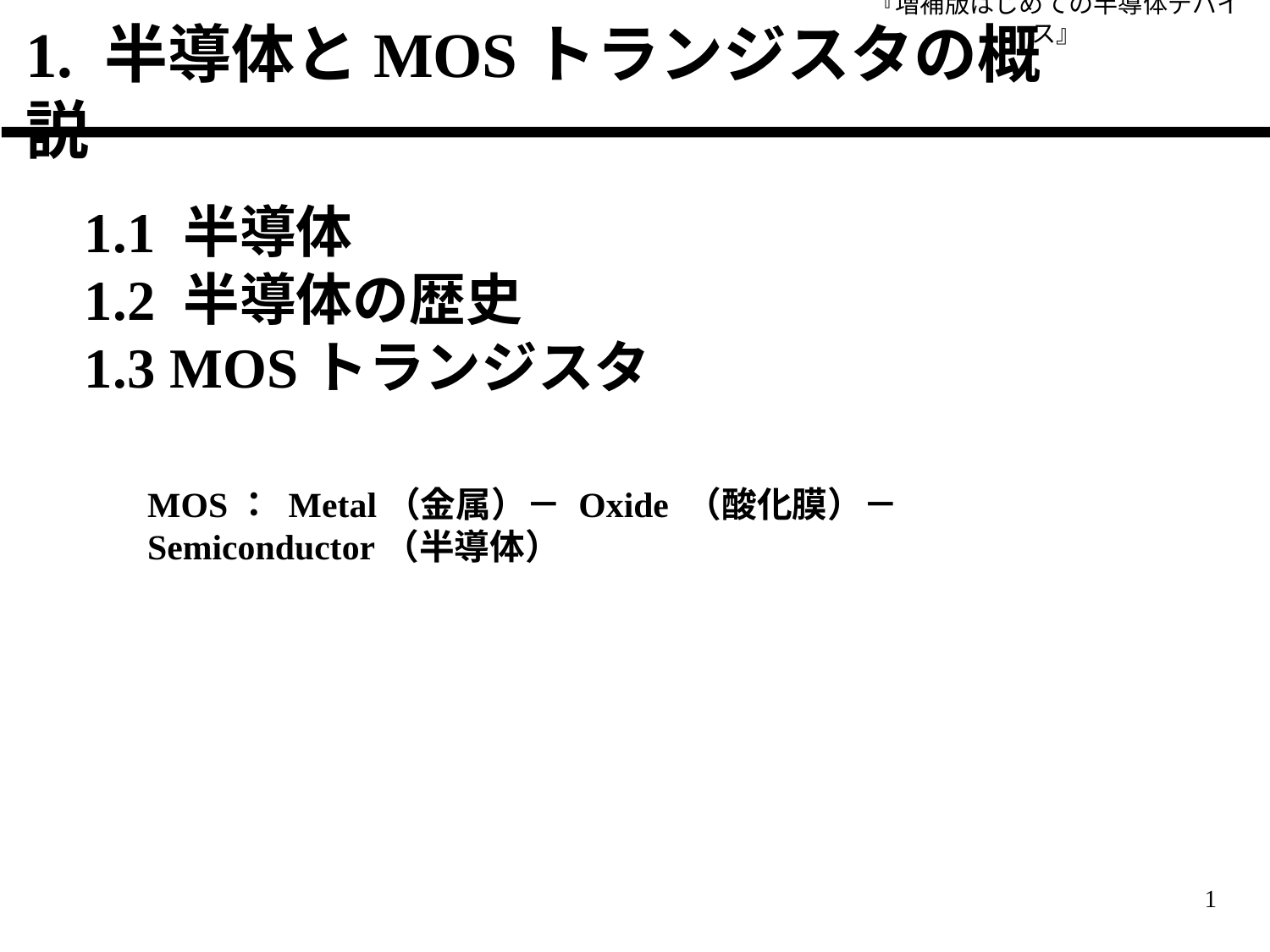

『増補版はじめての半導体デバイス』
1. 半導体とMOSトランジスタの概説
1.1 半導体
1.2 半導体の歴史
1.3 MOSトランジスタ
MOS： Metal（金属）－ Oxide （酸化膜）－ Semiconductor（半導体）
1